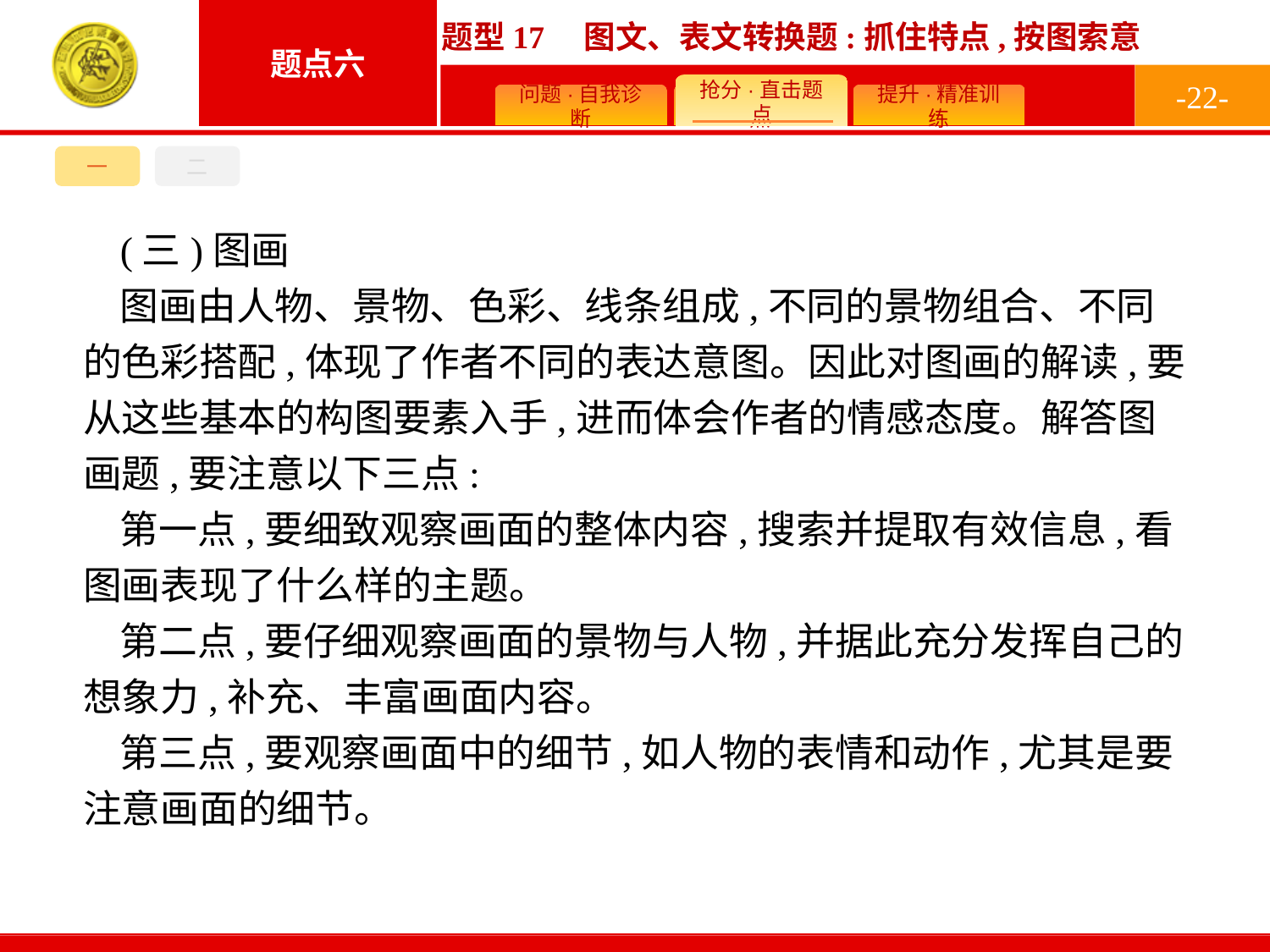

-22-
一
二
(三)图画
图画由人物、景物、色彩、线条组成,不同的景物组合、不同的色彩搭配,体现了作者不同的表达意图。因此对图画的解读,要从这些基本的构图要素入手,进而体会作者的情感态度。解答图画题,要注意以下三点:
第一点,要细致观察画面的整体内容,搜索并提取有效信息,看图画表现了什么样的主题。
第二点,要仔细观察画面的景物与人物,并据此充分发挥自己的想象力,补充、丰富画面内容。
第三点,要观察画面中的细节,如人物的表情和动作,尤其是要注意画面的细节。